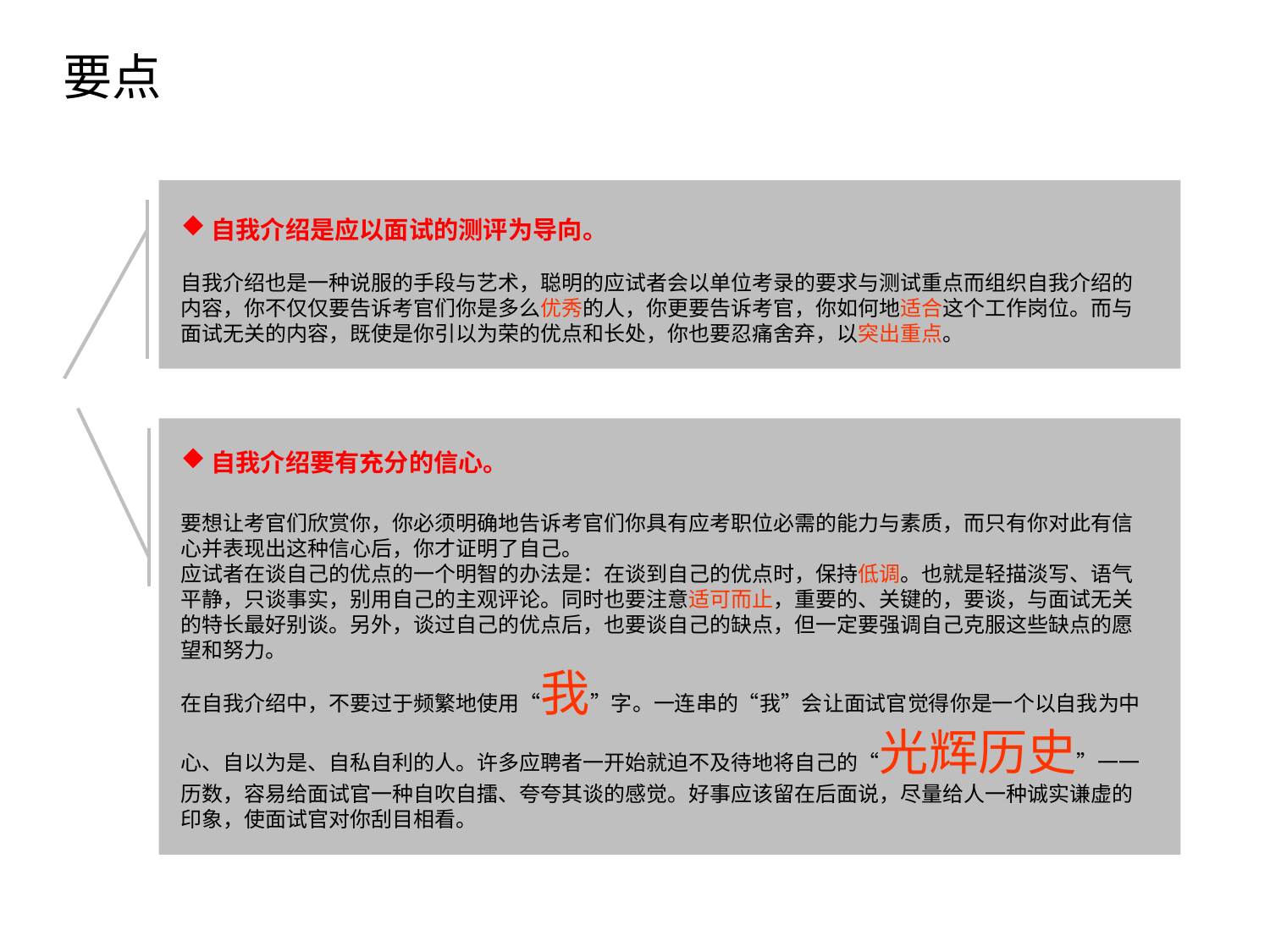

要点

自我介绍是应以面试的测评为导向。

自我介绍也是一种说服的手段与艺术，聪明的应试者会以单位考录的要求与测试重点而组织自我介绍的内容，你不仅仅要告诉考官们你是多么优秀的人，你更要告诉考官，你如何地适合这个工作岗位。而与面试无关的内容，既使是你引以为荣的优点和长处，你也要忍痛舍弃，以突出重点。

自我介绍要有充分的信心。

要想让考官们欣赏你，你必须明确地告诉考官们你具有应考职位必需的能力与素质，而只有你对此有信心并表现出这种信心后，你才证明了自己。
应试者在谈自己的优点的一个明智的办法是：在谈到自己的优点时，保持低调。也就是轻描淡写、语气平静，只谈事实，别用自己的主观评论。同时也要注意适可而止，重要的、关键的，要谈，与面试无关的特长最好别谈。另外，谈过自己的优点后，也要谈自己的缺点，但一定要强调自己克服这些缺点的愿望和努力。
在自我介绍中，不要过于频繁地使用“我”字。一连串的“我”会让面试官觉得你是一个以自我为中心、自以为是、自私自利的人。许多应聘者一开始就迫不及待地将自己的“光辉历史”一一历数，容易给面试官一种自吹自擂、夸夸其谈的感觉。好事应该留在后面说，尽量给人一种诚实谦虚的印象，使面试官对你刮目相看。

点击添加文本
点击添加文本
点击添加文本
点击添加文本